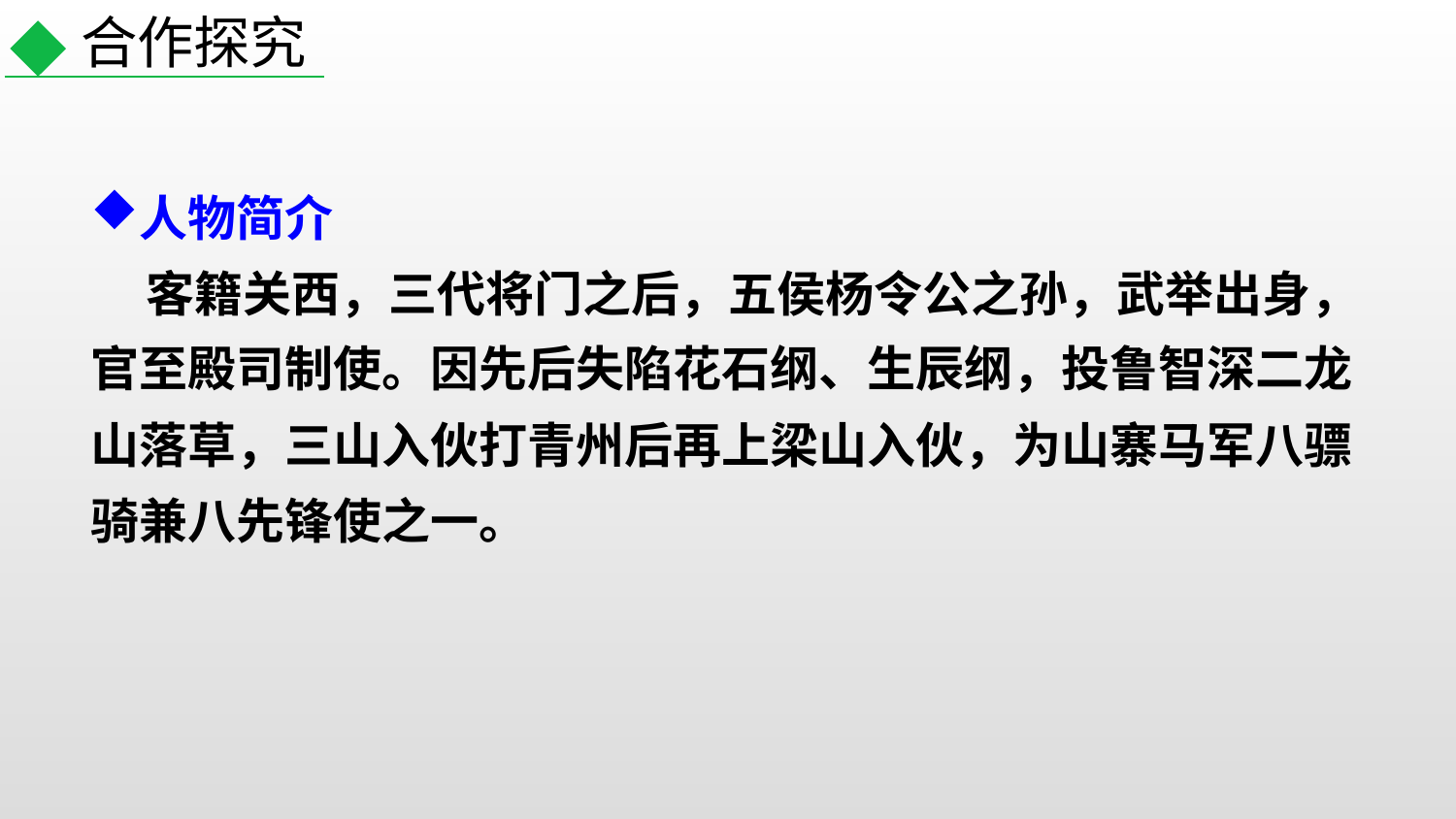

合作探究

人物简介
    客籍关西，三代将门之后，五侯杨令公之孙，武举出身，官至殿司制使。因先后失陷花石纲、生辰纲，投鲁智深二龙山落草，三山入伙打青州后再上梁山入伙，为山寨马军八骠骑兼八先锋使之一。